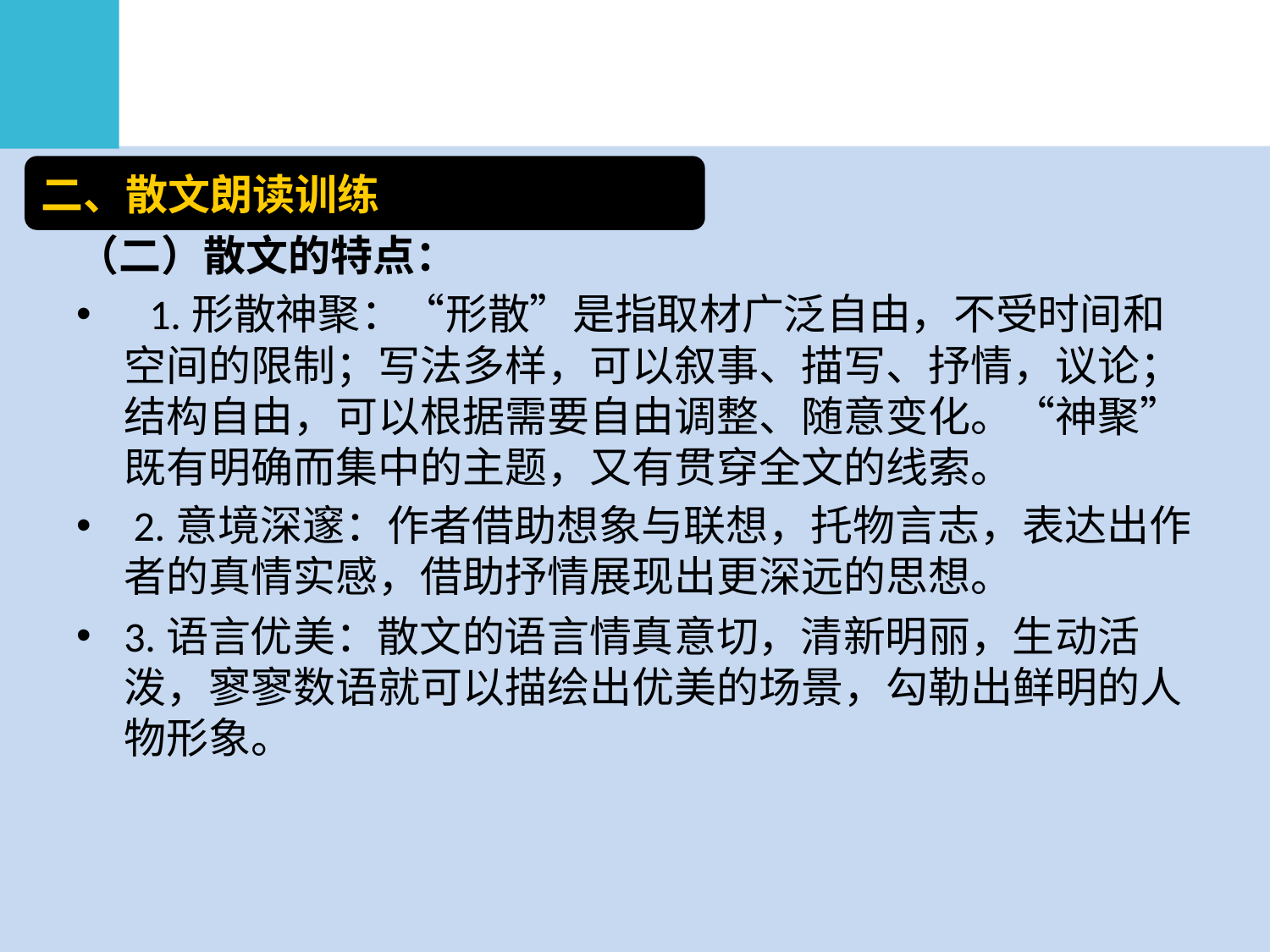

#

二、散文朗读训练

（二）散文的特点：
 1.形散神聚：“形散”是指取材广泛自由，不受时间和空间的限制；写法多样，可以叙事、描写、抒情，议论；结构自由，可以根据需要自由调整、随意变化。“神聚”既有明确而集中的主题，又有贯穿全文的线索。
 2.意境深邃：作者借助想象与联想，托物言志，表达出作者的真情实感，借助抒情展现出更深远的思想。
3.语言优美：散文的语言情真意切，清新明丽，生动活泼，寥寥数语就可以描绘出优美的场景，勾勒出鲜明的人物形象。